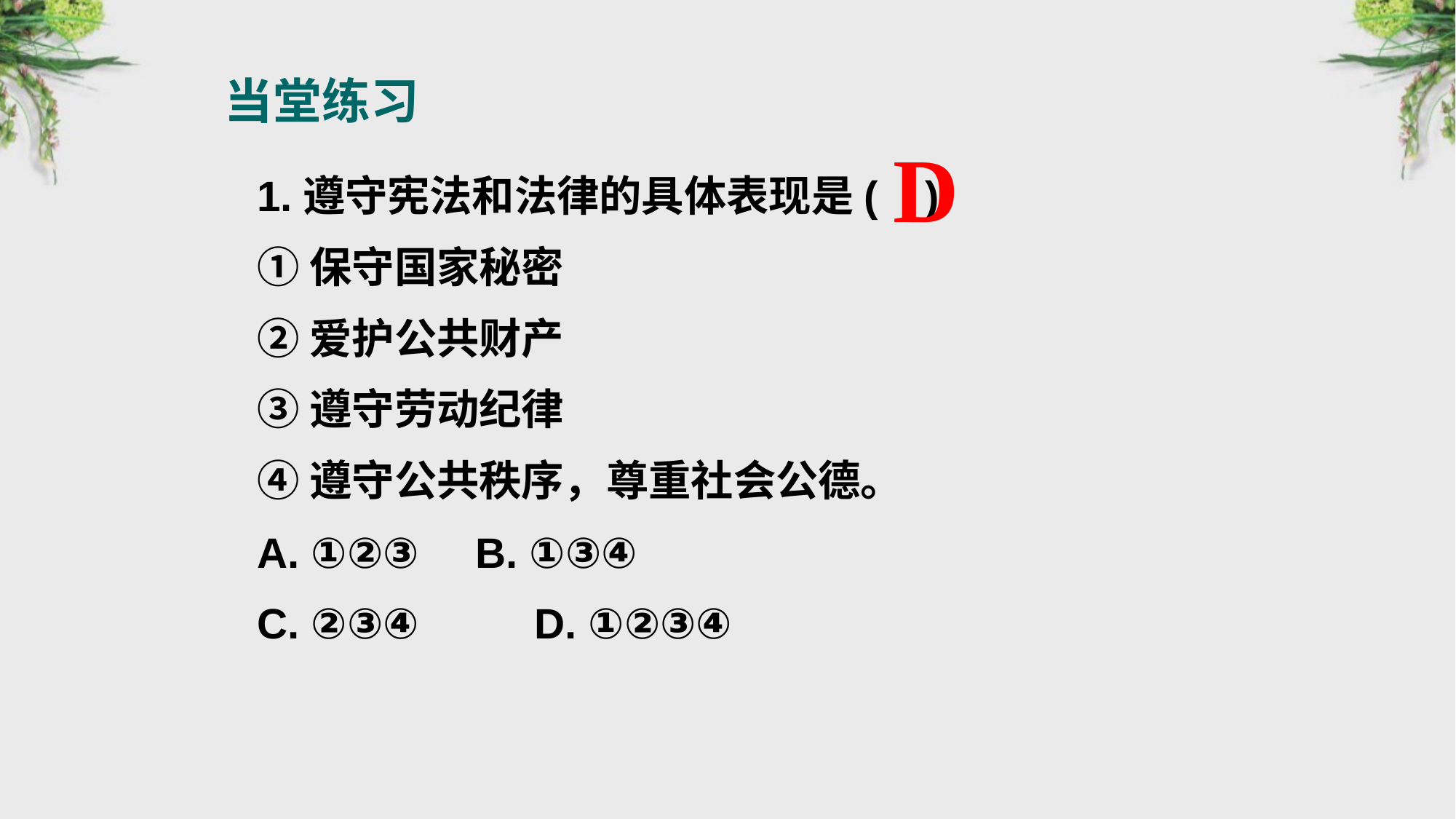

当堂练习
D
1.遵守宪法和法律的具体表现是(    )
①保守国家秘密
②爱护公共财产
③遵守劳动纪律
④遵守公共秩序，尊重社会公德。
A. ①②③   	B. ①③④
C. ②③④ 	     D. ①②③④